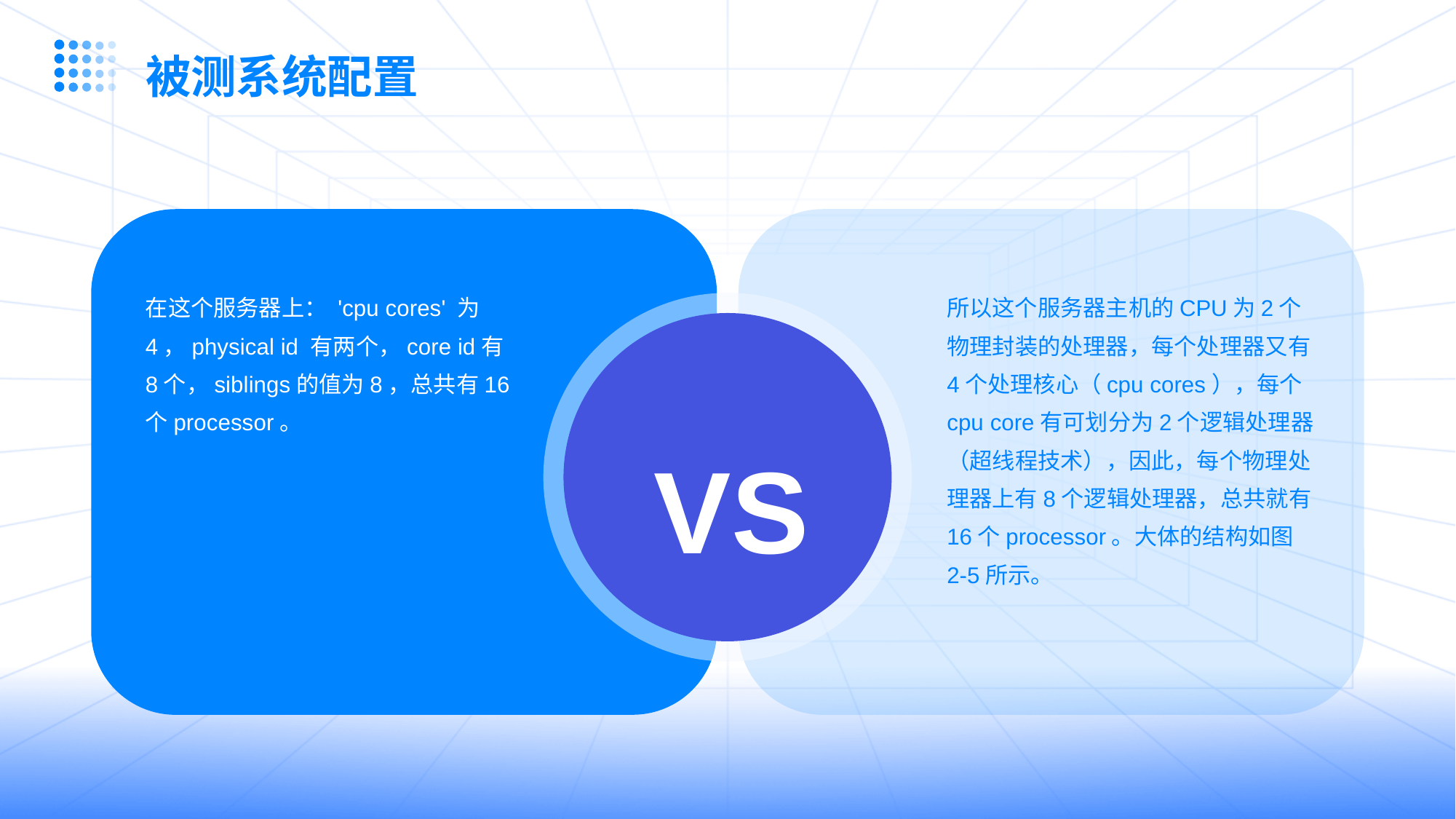

被测系统配置

在这个服务器上： 'cpu cores' 为4，physical id 有两个，core id有8个，siblings的值为8，总共有16个processor。
所以这个服务器主机的CPU为2个物理封装的处理器，每个处理器又有4个处理核心（cpu cores），每个cpu core有可划分为2个逻辑处理器（超线程技术），因此，每个物理处理器上有8个逻辑处理器，总共就有16个processor。大体的结构如图2-5所示。

VS